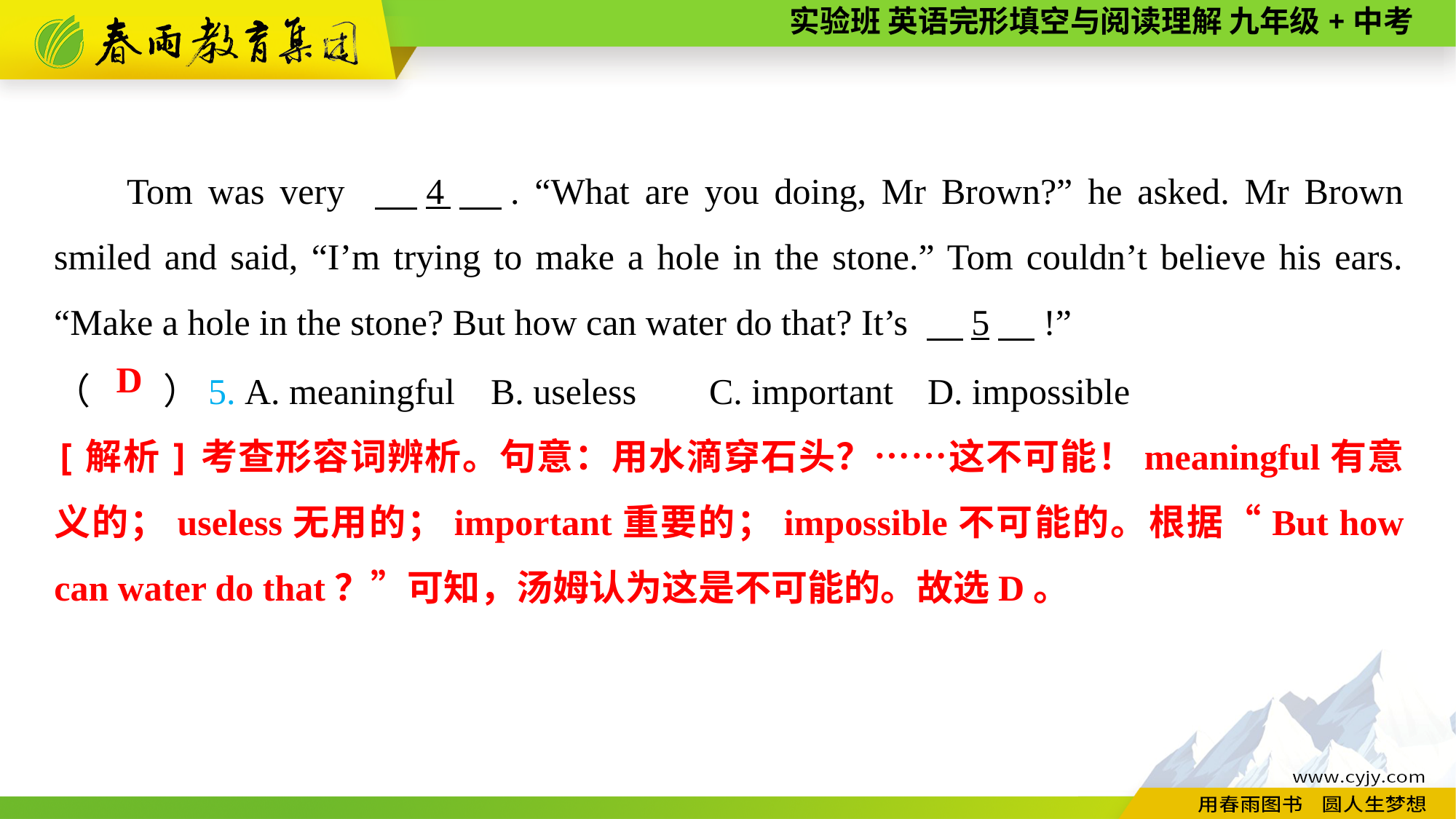

Tom was very 　4　. “What are you doing, Mr Brown?” he asked. Mr Brown smiled and said, “I’m trying to make a hole in the stone.” Tom couldn’t believe his ears. “Make a hole in the stone? But how can water do that? It’s 　5　!”
（　　）5. A. meaningful	B. useless	C. important	D. impossible
D
[解析]考查形容词辨析。句意：用水滴穿石头？……这不可能！meaningful有意义的；useless无用的；important重要的；impossible不可能的。根据“But how can water do that？”可知，汤姆认为这是不可能的。故选D。